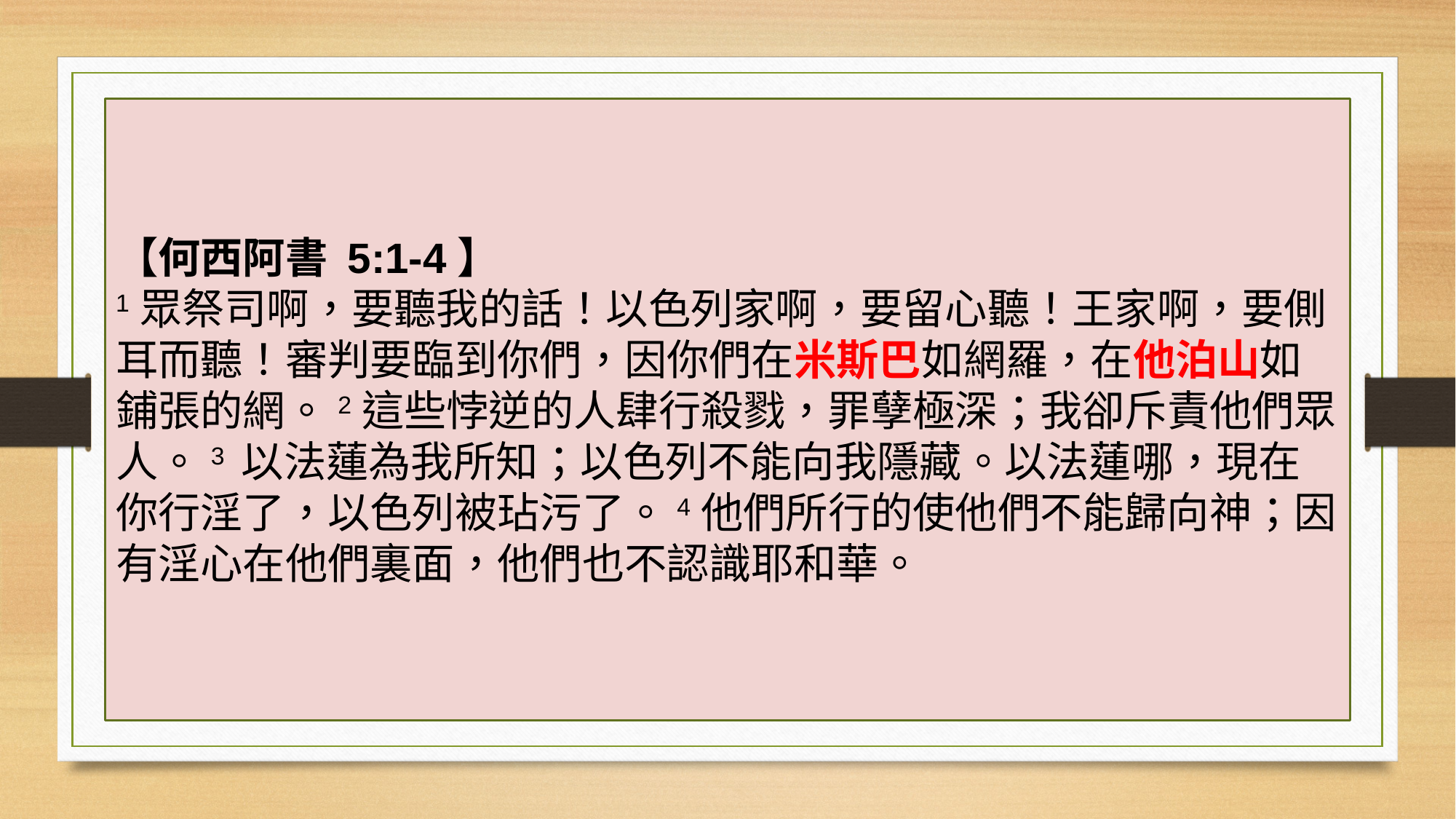

【何西阿書 5:1-4】
1眾祭司啊，要聽我的話！以色列家啊，要留心聽！王家啊，要側耳而聽！審判要臨到你們，因你們在米斯巴如網羅，在他泊山如鋪張的網。2這些悖逆的人肆行殺戮，罪孽極深；我卻斥責他們眾人。3 以法蓮為我所知；以色列不能向我隱藏。以法蓮哪，現在你行淫了，以色列被玷污了。4他們所行的使他們不能歸向神；因有淫心在他們裏面，他們也不認識耶和華。
#